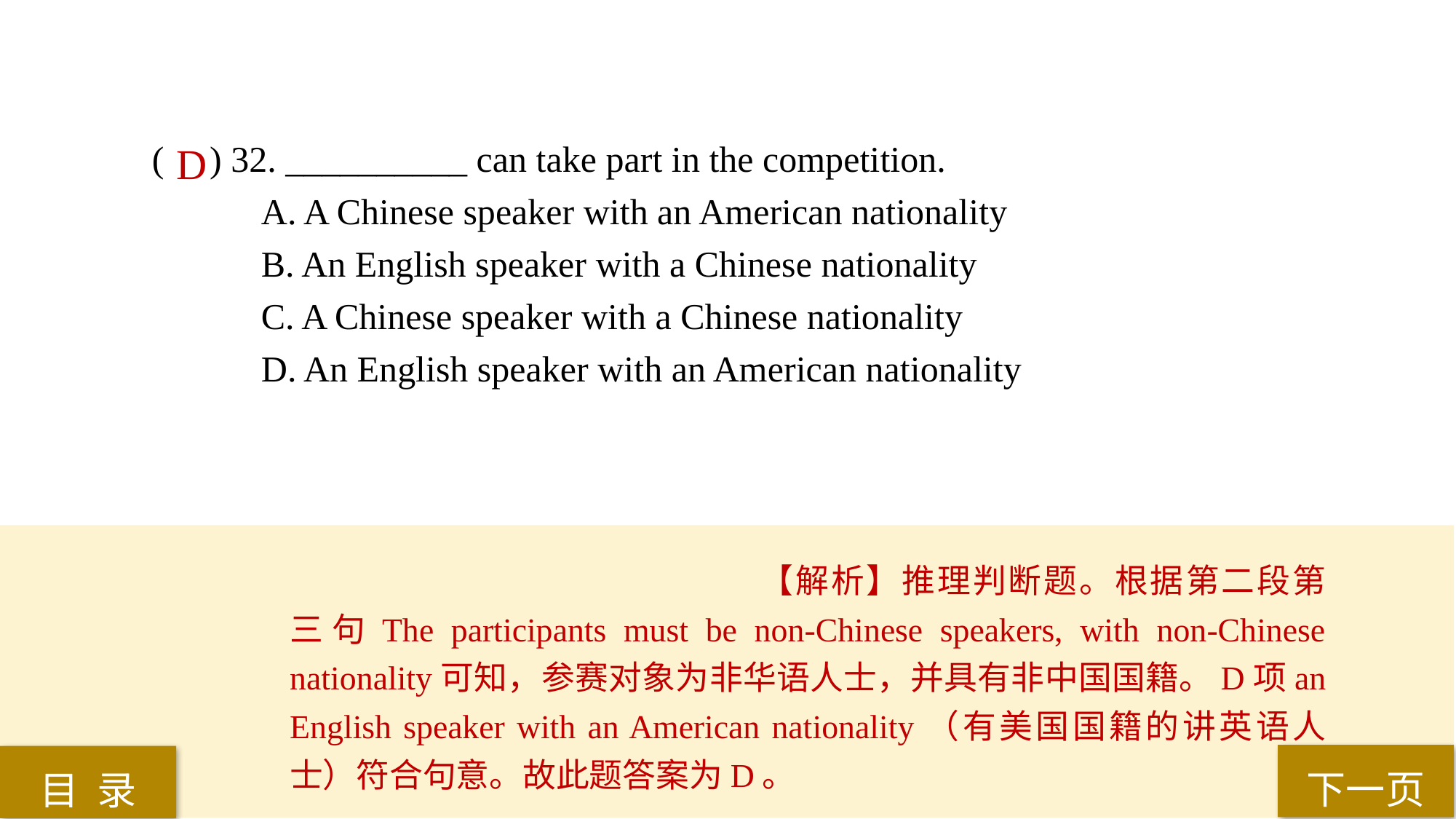

(     ) 32. __________ can take part in the competition.
A. A Chinese speaker with an American nationality
B. An English speaker with a Chinese nationality
C. A Chinese speaker with a Chinese nationality
D. An English speaker with an American nationality
D
【解析】推理判断题。根据第二段第三句The participants must be non-Chinese speakers, with non-Chinese nationality可知，参赛对象为非华语人士，并具有非中国国籍。D项an English speaker with an American nationality（有美国国籍的讲英语人士）符合句意。故此题答案为D。